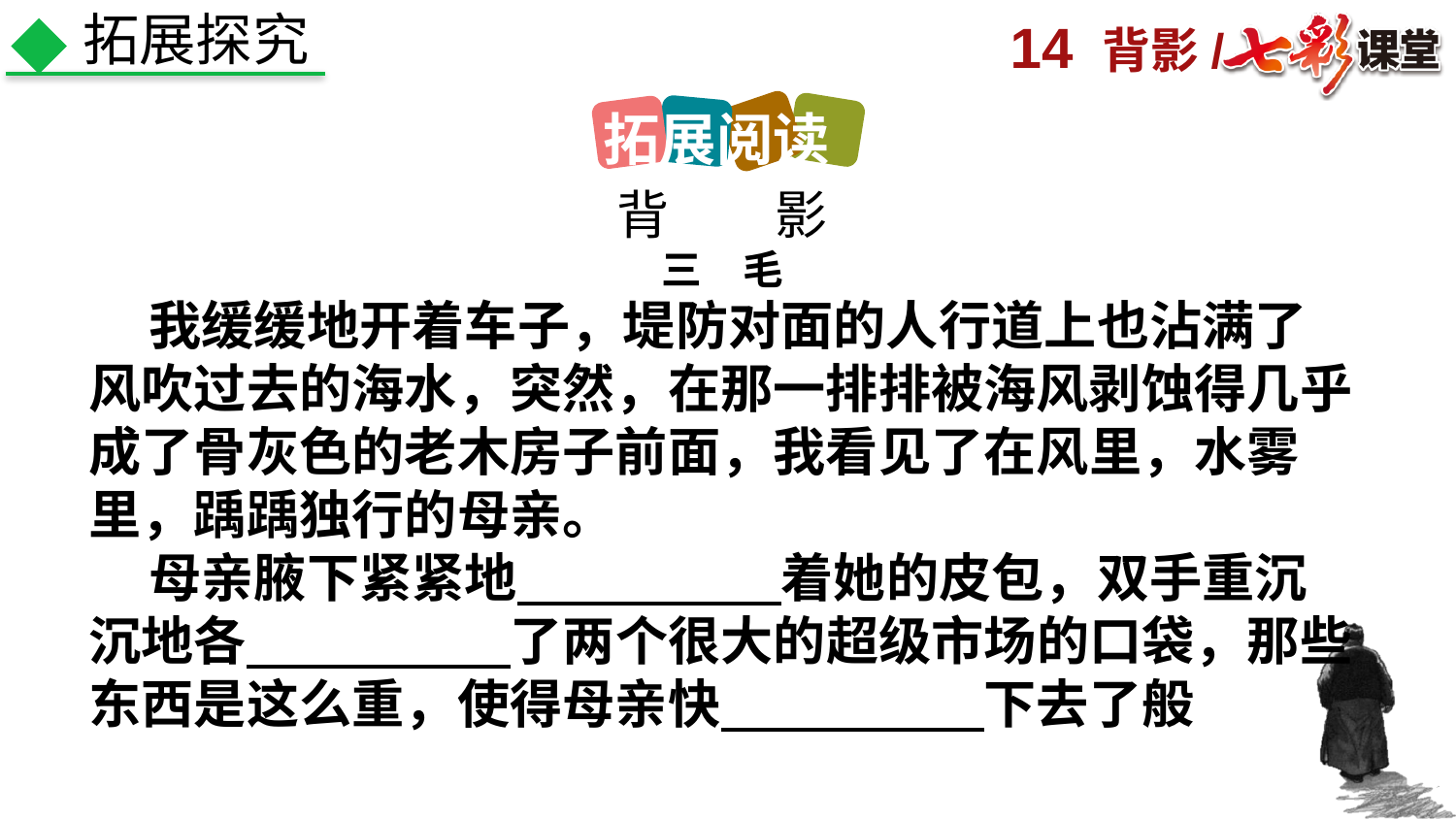

拓展探究

拓展阅读

背　　影
三　毛
    我缓缓地开着车子，堤防对面的人行道上也沾满了风吹过去的海水，突然，在那一排排被海风剥蚀得几乎成了骨灰色的老木房子前面，我看见了在风里，水雾里，踽踽独行的母亲。
    母亲腋下紧紧地　　　　　着她的皮包，双手重沉沉地各　　　　　了两个很大的超级市场的口袋，那些东西是这么重，使得母亲快　　　　　下去了般